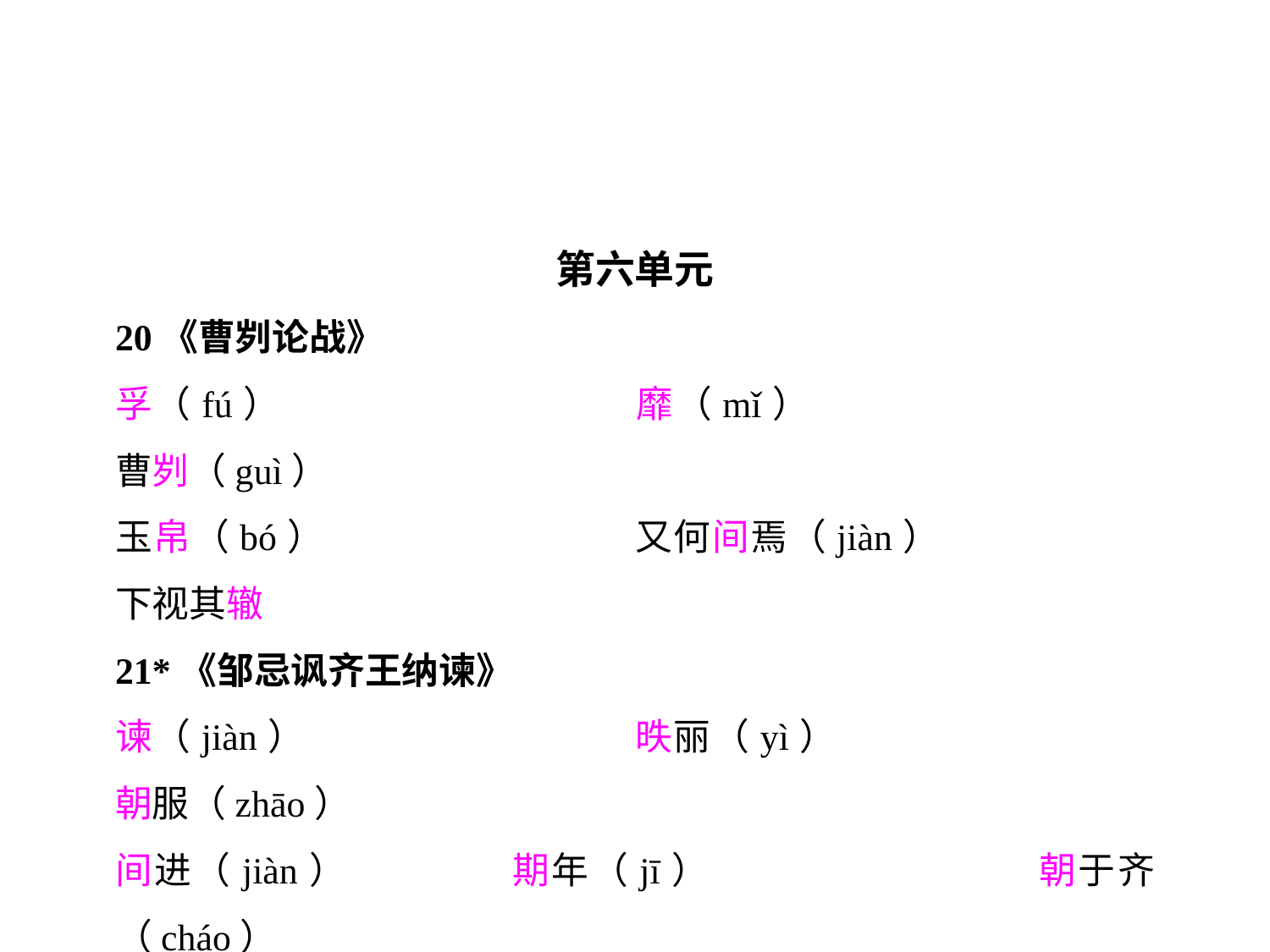

第六单元
20《曹刿论战》
孚（fú）			靡（mǐ）			曹刿（guì）
玉帛（bó）			又何间焉（jiàn）		下视其辙
21*《邹忌讽齐王纳谏》
谏（jiàn）			昳丽（yì）			朝服（zhāo）
间进（jiàn）		期年（jī）			朝于齐（cháo）